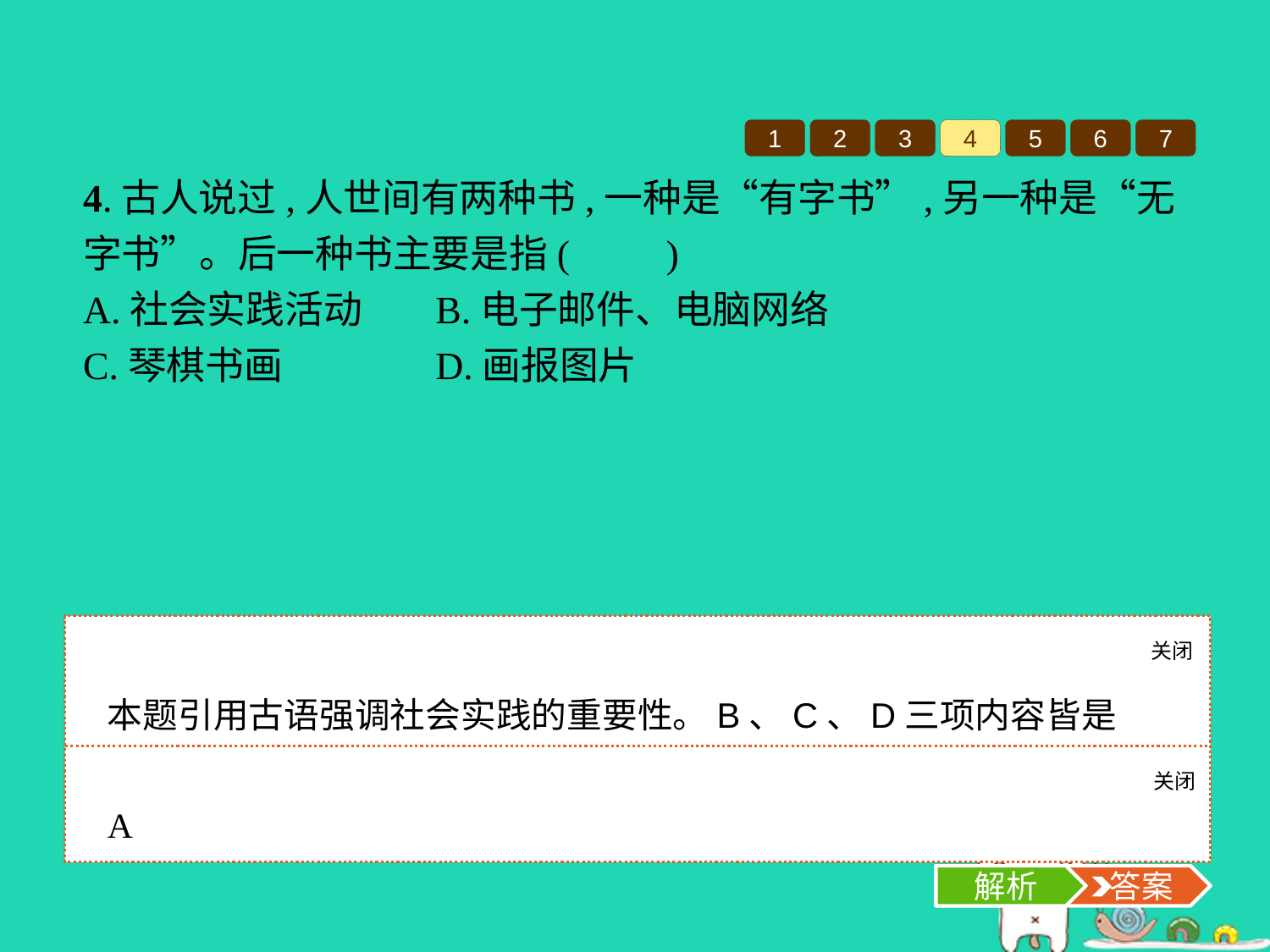

1
2
3
4
5
6
7
4.古人说过,人世间有两种书,一种是“有字书”,另一种是“无字书”。后一种书主要是指(　　)
A.社会实践活动	B.电子邮件、电脑网络
C.琴棋书画		D.画报图片

关闭
解析

本题引用古语强调社会实践的重要性。B、C、D三项内容皆是“有字书”,不符合题意。

关闭
解析
  答案

A
解析
  答案